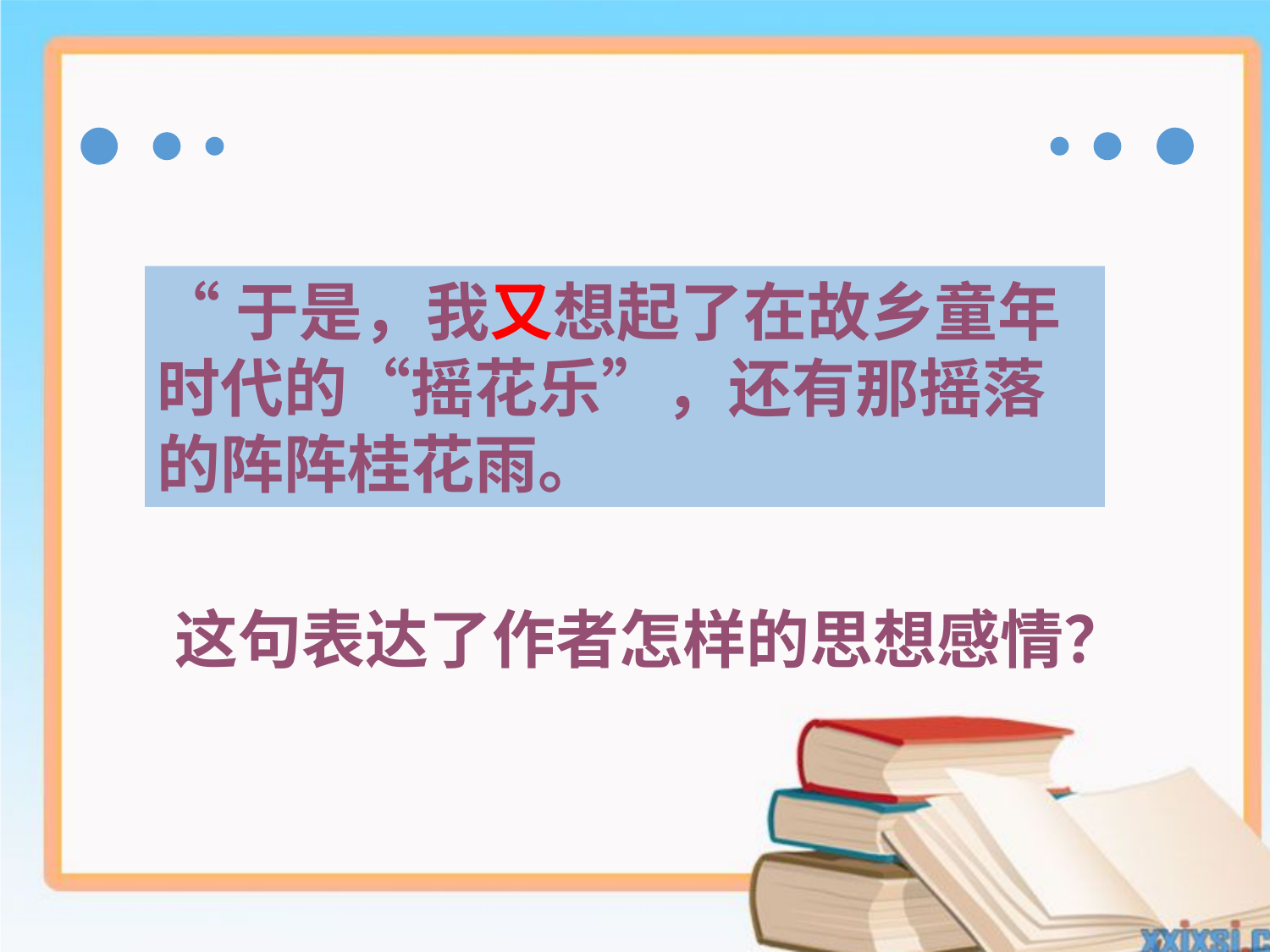

“于是，我又想起了在故乡童年时代的“摇花乐”，还有那摇落的阵阵桂花雨。
这句表达了作者怎样的思想感情？